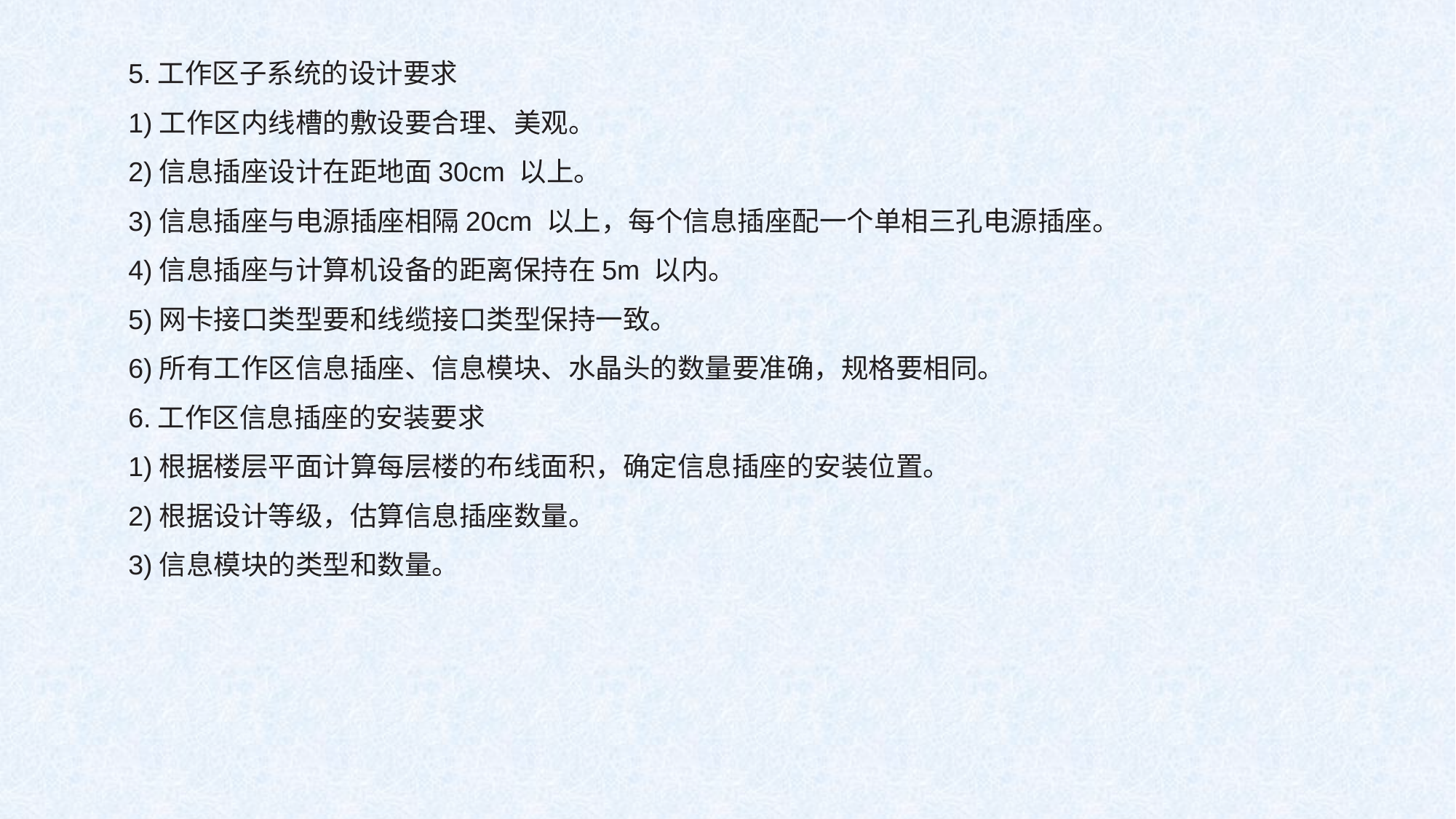

5.工作区子系统的设计要求
1)工作区内线槽的敷设要合理、美观。
2)信息插座设计在距地面30cm 以上。
3)信息插座与电源插座相隔20cm 以上，每个信息插座配一个单相三孔电源插座。
4)信息插座与计算机设备的距离保持在5m 以内。
5)网卡接口类型要和线缆接口类型保持一致。
6)所有工作区信息插座、信息模块、水晶头的数量要准确，规格要相同。
6.工作区信息插座的安装要求
1)根据楼层平面计算每层楼的布线面积，确定信息插座的安装位置。
2)根据设计等级，估算信息插座数量。
3)信息模块的类型和数量。